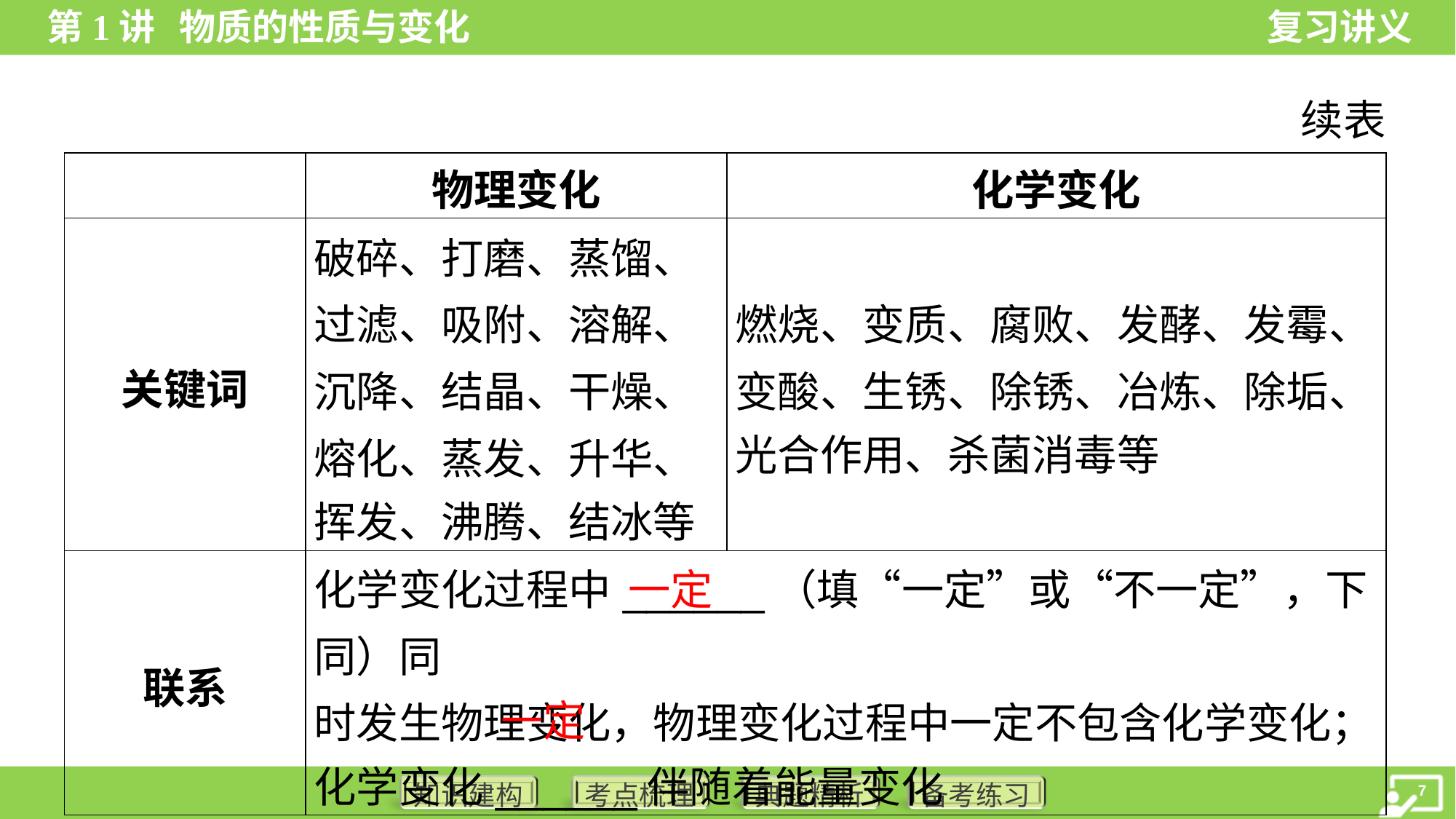

续表
|  | 物理变化 | 化学变化 |
| --- | --- | --- |
| 关键词 | 破碎、打磨、蒸馏、 过滤、吸附、溶解、 沉降、结晶、干燥、 熔化、蒸发、升华、 挥发、沸腾、结冰等 | 燃烧、变质、腐败、发酵、发霉、 变酸、生锈、除锈、冶炼、除垢、 光合作用、杀菌消毒等 |
| 联系 | 化学变化过程中\_\_\_\_\_\_（填“一定”或“不一定”，下同）同 时发生物理变化，物理变化过程中一定不包含化学变化； 化学变化\_\_\_\_\_\_伴随着能量变化 |  |
一定
一定